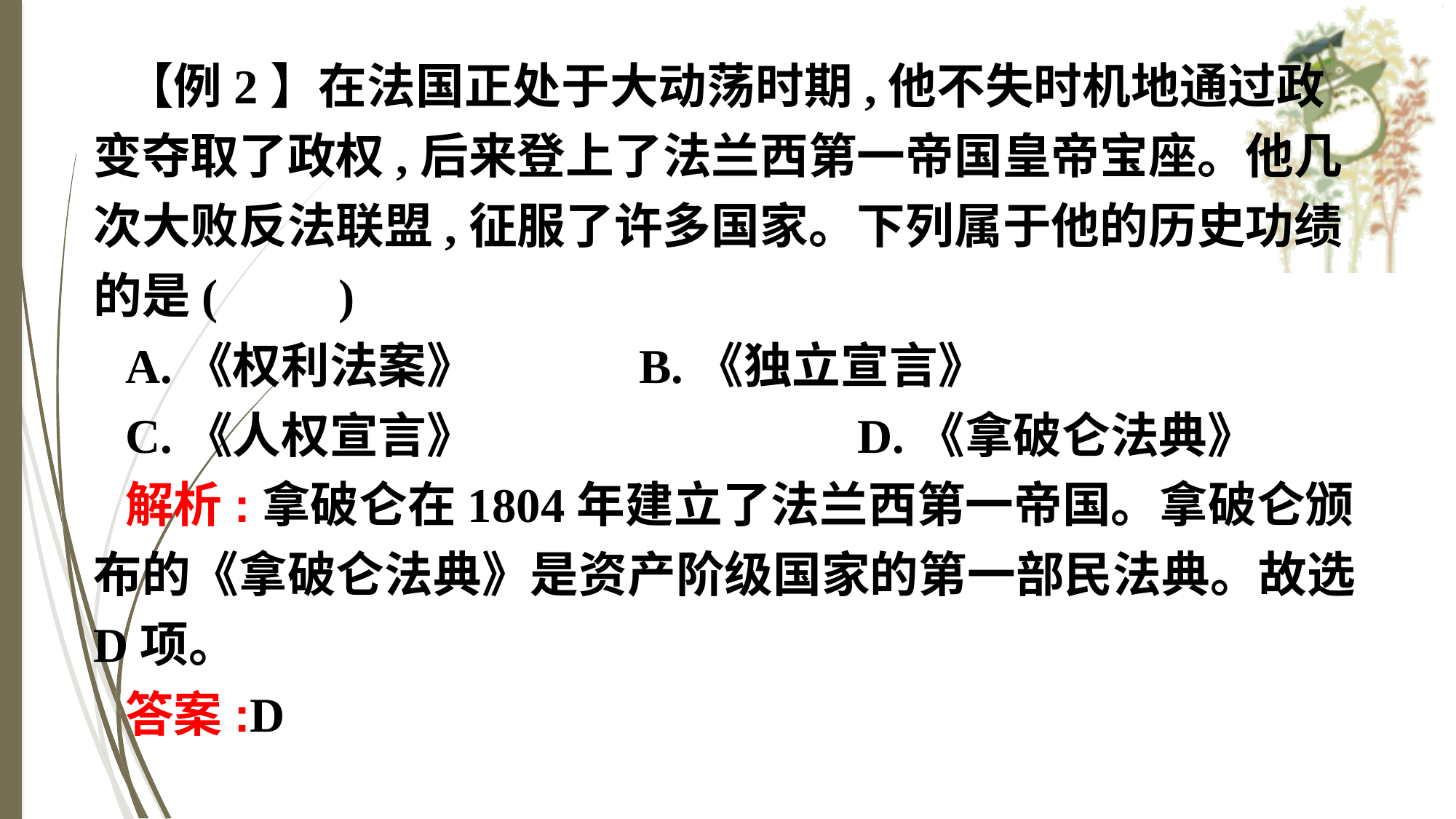

【例2】在法国正处于大动荡时期,他不失时机地通过政变夺取了政权,后来登上了法兰西第一帝国皇帝宝座。他几次大败反法联盟,征服了许多国家。下列属于他的历史功绩的是(　　)
A.《权利法案》　　　	B.《独立宣言》
C.《人权宣言》				D.《拿破仑法典》
解析:拿破仑在1804年建立了法兰西第一帝国。拿破仑颁布的《拿破仑法典》是资产阶级国家的第一部民法典。故选D项。
答案:D